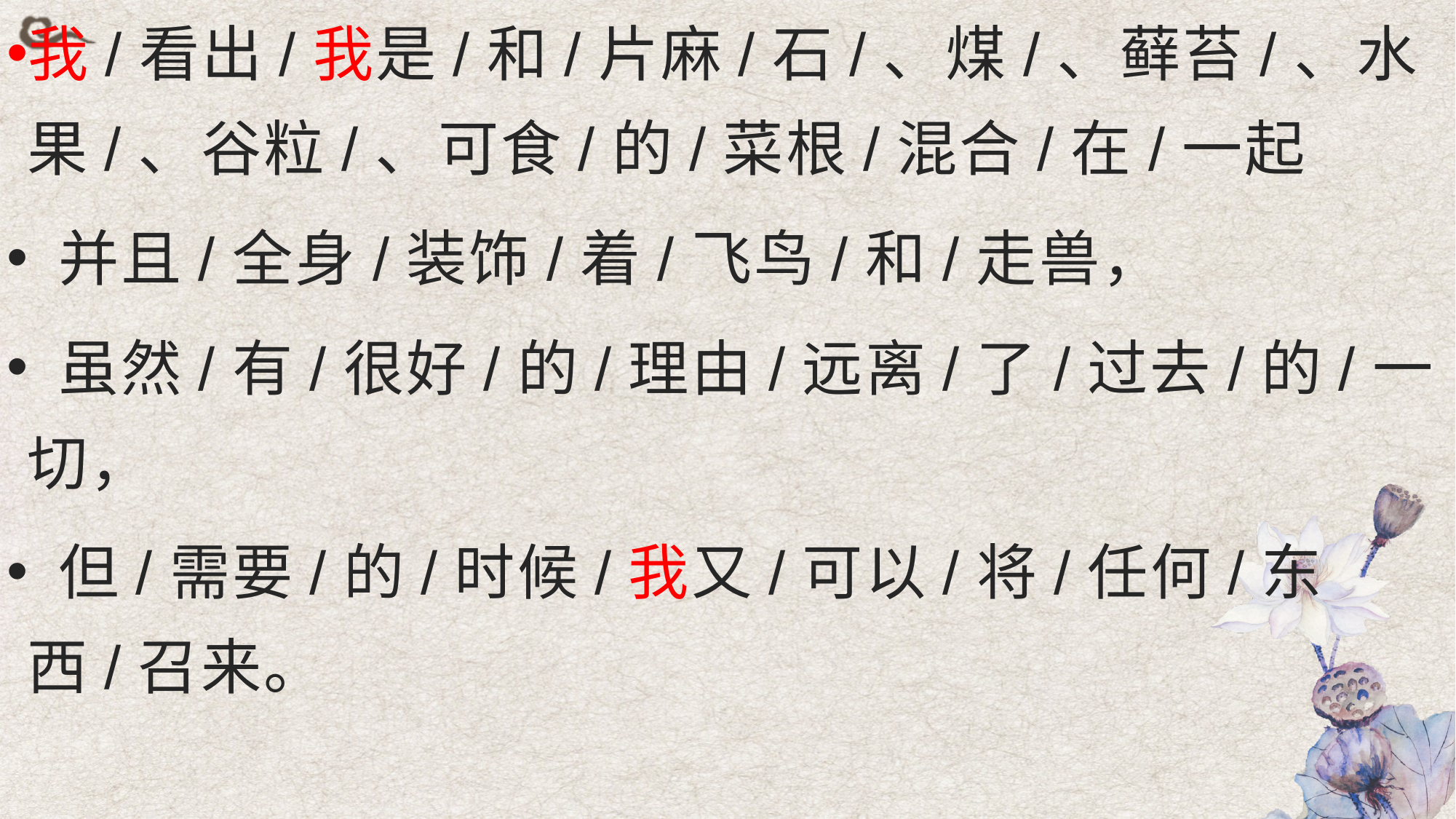

我/看出/我是/和/片麻/石/、煤/、藓苔/、水果/、谷粒/、可食/的/菜根/混合/在/一起
 并且/全身/装饰/着/飞鸟/和/走兽，
 虽然/有/很好/的/理由/远离/了/过去/的/一切，
 但/需要/的/时候/我又/可以/将/任何/东西/召来。
#